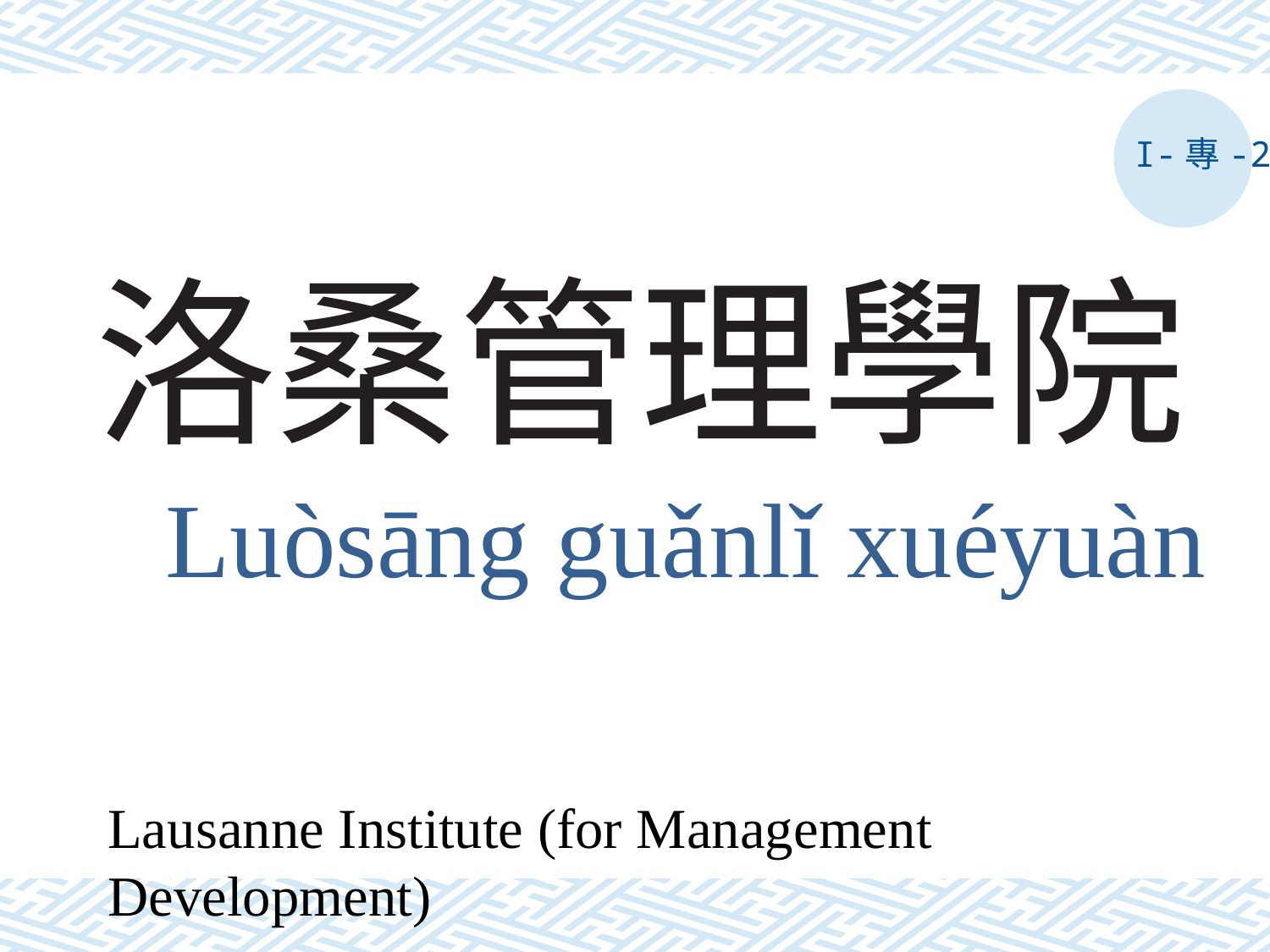

I-專-2

# 洛桑管理學院
Luòsāng guǎnlǐ xuéyuàn
Lausanne Institute (for Management Development)